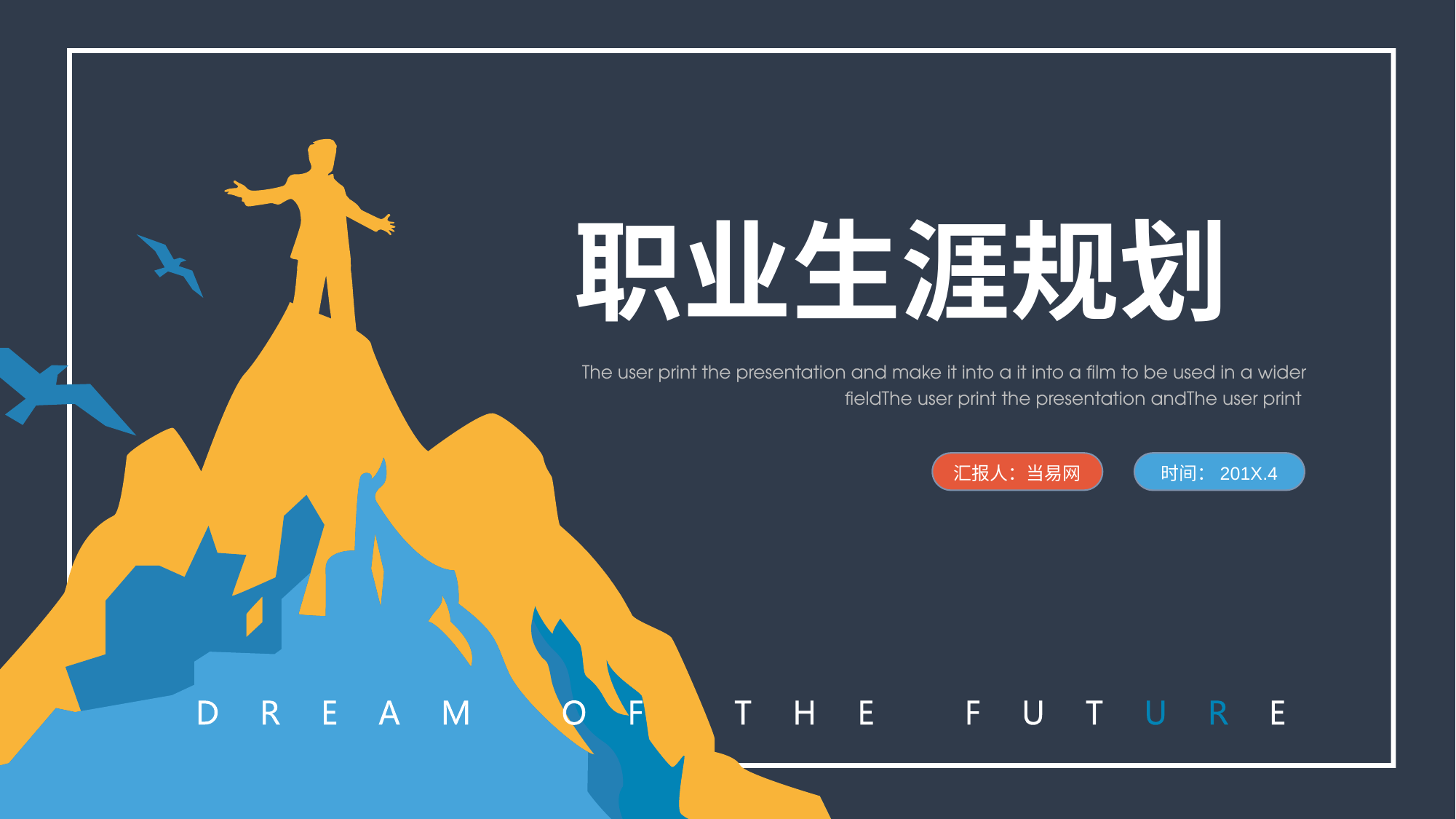

职业生涯规划

The user print the presentation and make it into a it into a film to be used in a wider fieldThe user print the presentation andThe user print

汇报人：当易网
时间：201X.4